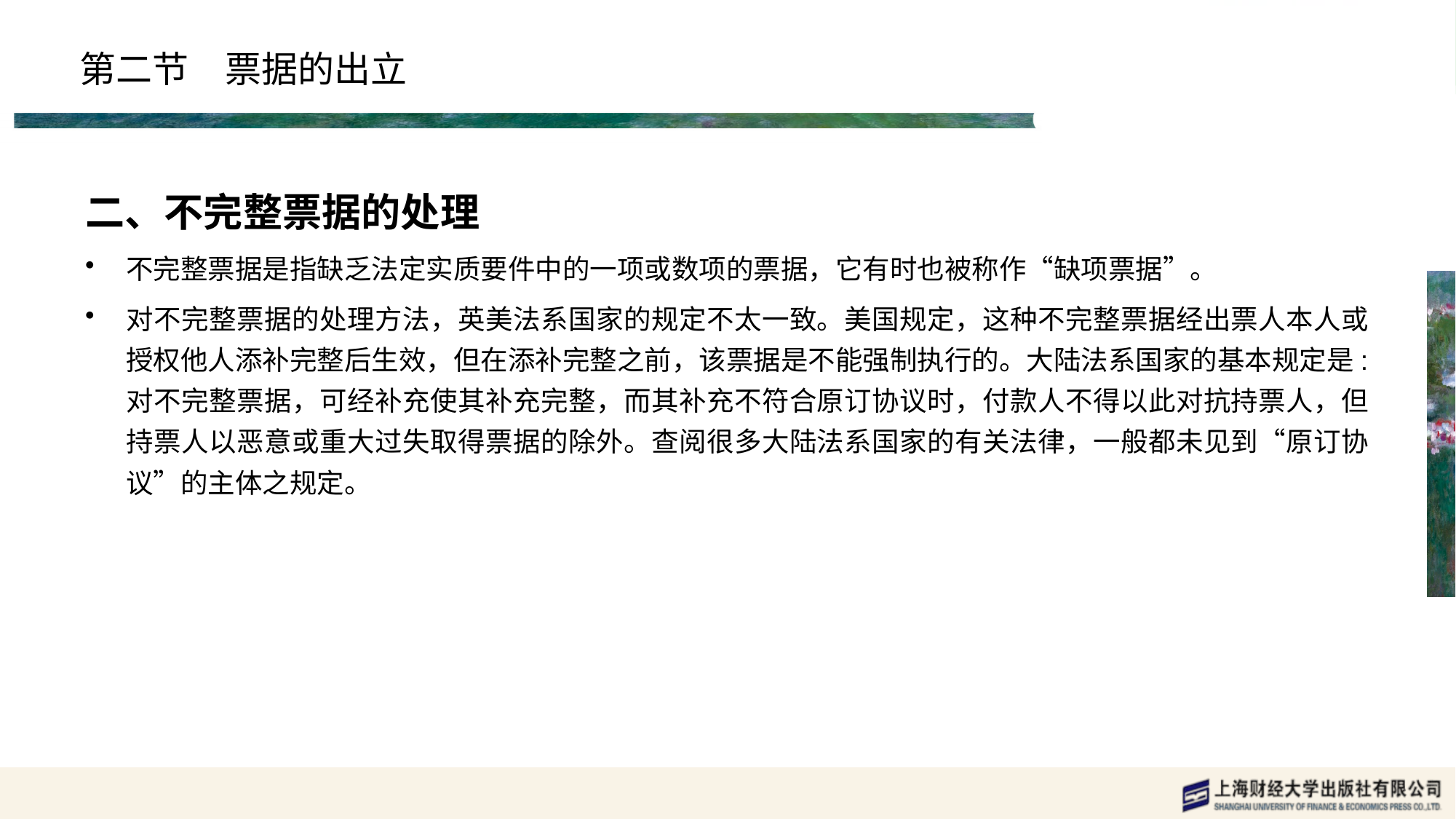

# 第二节　票据的出立
二、不完整票据的处理
不完整票据是指缺乏法定实质要件中的一项或数项的票据，它有时也被称作“缺项票据”。
对不完整票据的处理方法，英美法系国家的规定不太一致。美国规定，这种不完整票据经出票人本人或授权他人添补完整后生效，但在添补完整之前，该票据是不能强制执行的。大陆法系国家的基本规定是:对不完整票据，可经补充使其补充完整，而其补充不符合原订协议时，付款人不得以此对抗持票人，但持票人以恶意或重大过失取得票据的除外。查阅很多大陆法系国家的有关法律，一般都未见到“原订协议”的主体之规定。